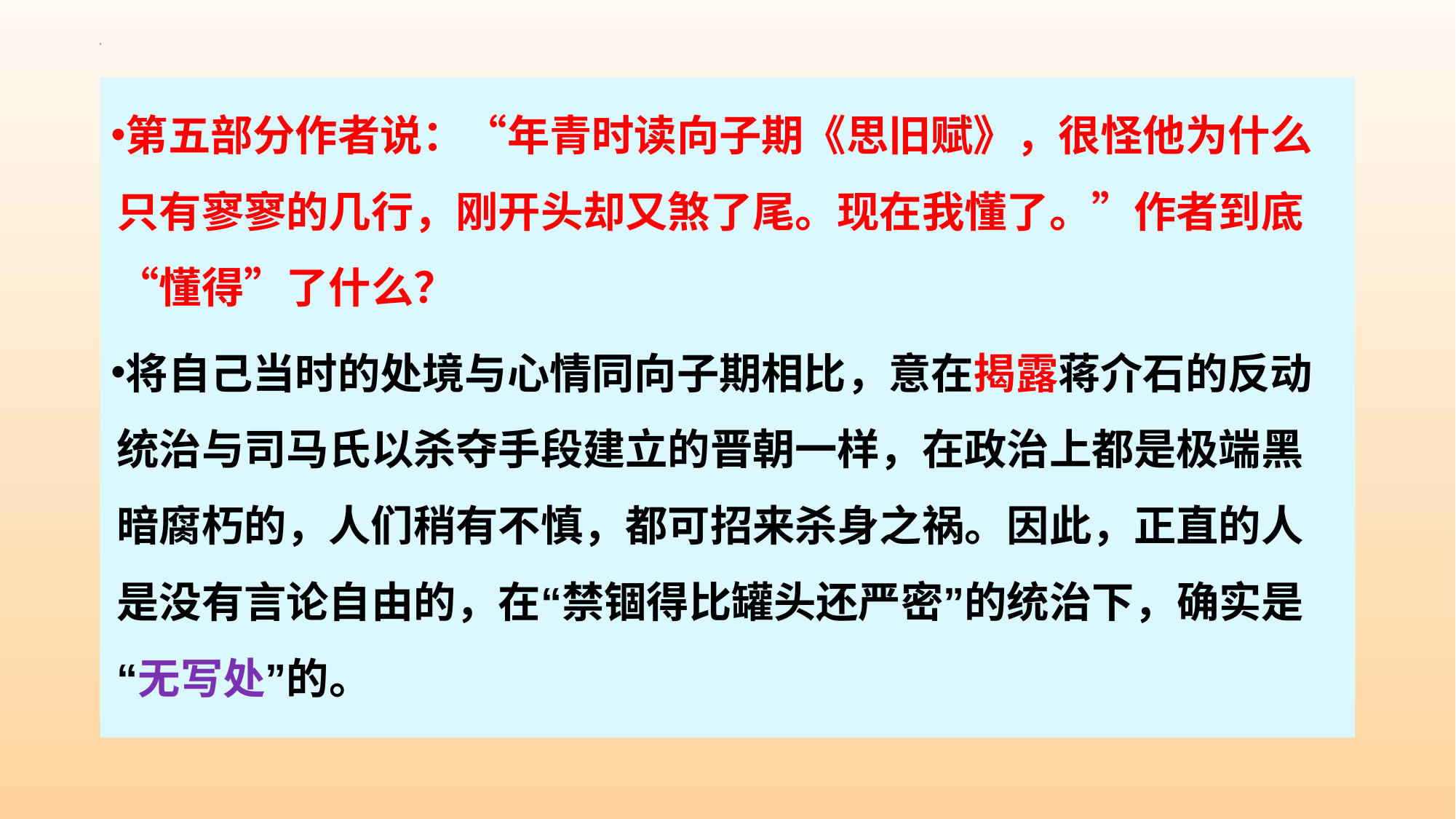

第五部分作者说：“年青时读向子期《思旧赋》，很怪他为什么只有寥寥的几行，刚开头却又煞了尾。现在我懂了。”作者到底“懂得”了什么？
将自己当时的处境与心情同向子期相比，意在揭露蒋介石的反动统治与司马氏以杀夺手段建立的晋朝一样，在政治上都是极端黑暗腐朽的，人们稍有不慎，都可招来杀身之祸。因此，正直的人是没有言论自由的，在“禁锢得比罐头还严密”的统治下，确实是“无写处”的。